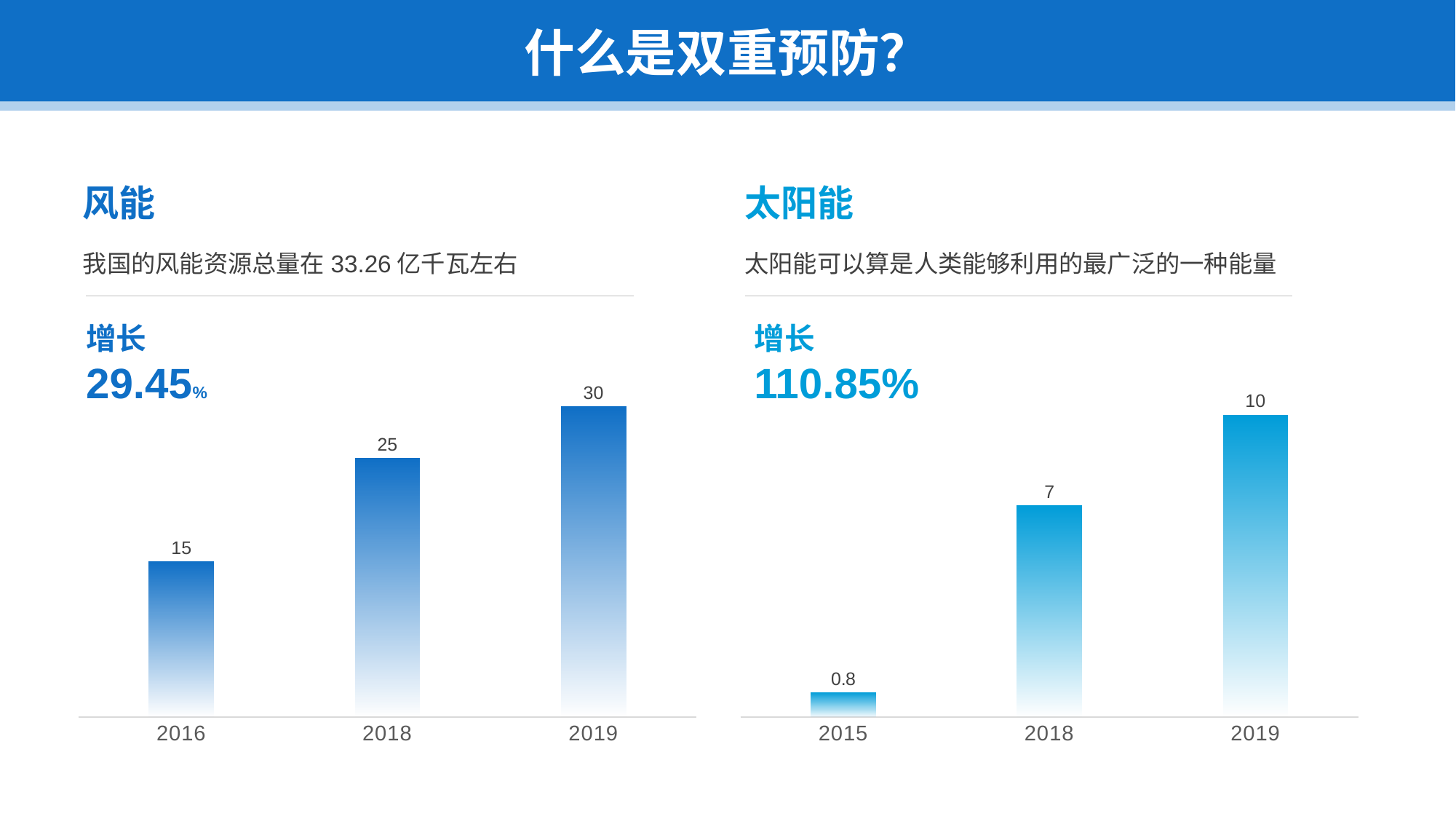

什么是双重预防？
风能
太阳能
我国的风能资源总量在33.26亿千瓦左右
太阳能可以算是人类能够利用的最广泛的一种能量
增长
29.45%
增长
110.85%

### Chart

| Category | 系列 1 |
|---|---|
| 2016 | 15.0 |
| 2018 | 25.0 |
| 2019 | 30.0 |

### Chart

| Category | 系列 1 |
|---|---|
| 2015 | 0.8 |
| 2018 | 7.0 |
| 2019 | 10.0 |